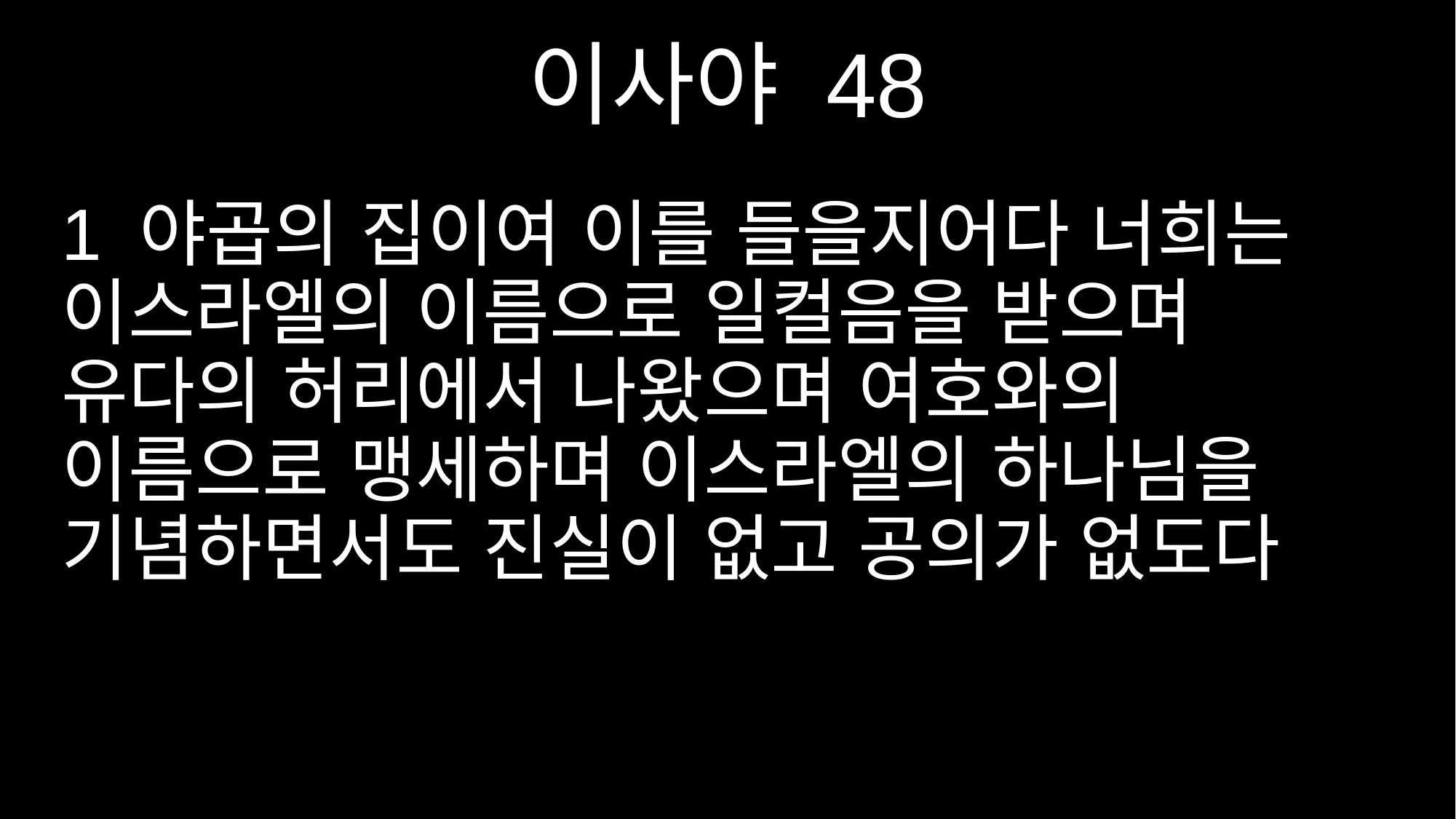

이사야 48
1 야곱의 집이여 이를 들을지어다 너희는 이스라엘의 이름으로 일컬음을 받으며 유다의 허리에서 나왔으며 여호와의 이름으로 맹세하며 이스라엘의 하나님을 기념하면서도 진실이 없고 공의가 없도다